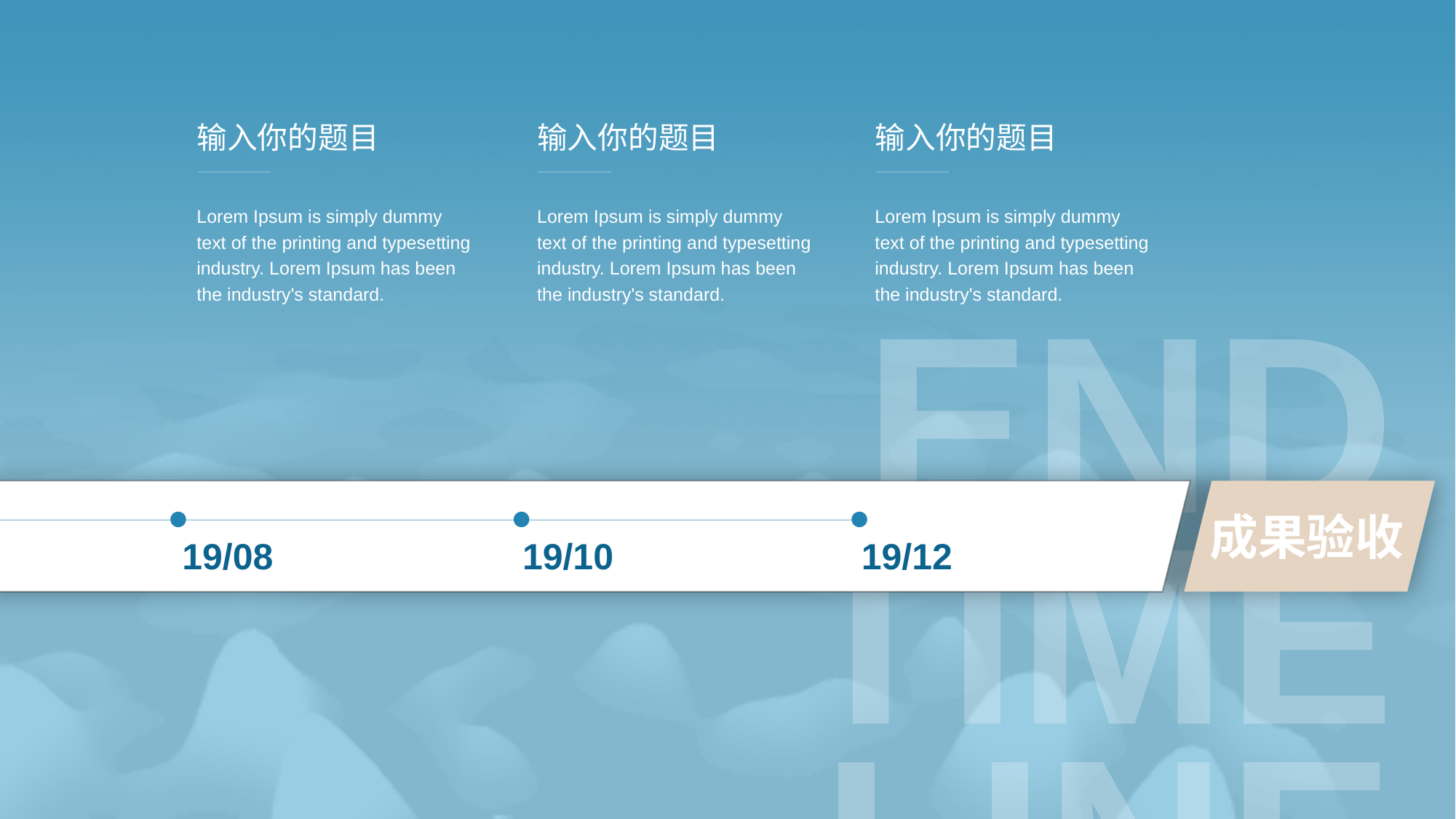

输入你的题目
Lorem Ipsum is simply dummy text of the printing and typesetting industry. Lorem Ipsum has been the industry's standard.
输入你的题目
Lorem Ipsum is simply dummy text of the printing and typesetting industry. Lorem Ipsum has been the industry's standard.
输入你的题目
Lorem Ipsum is simply dummy text of the printing and typesetting industry. Lorem Ipsum has been the industry's standard.
END
TIME LINE

成果验收

19/08
19/10
19/12